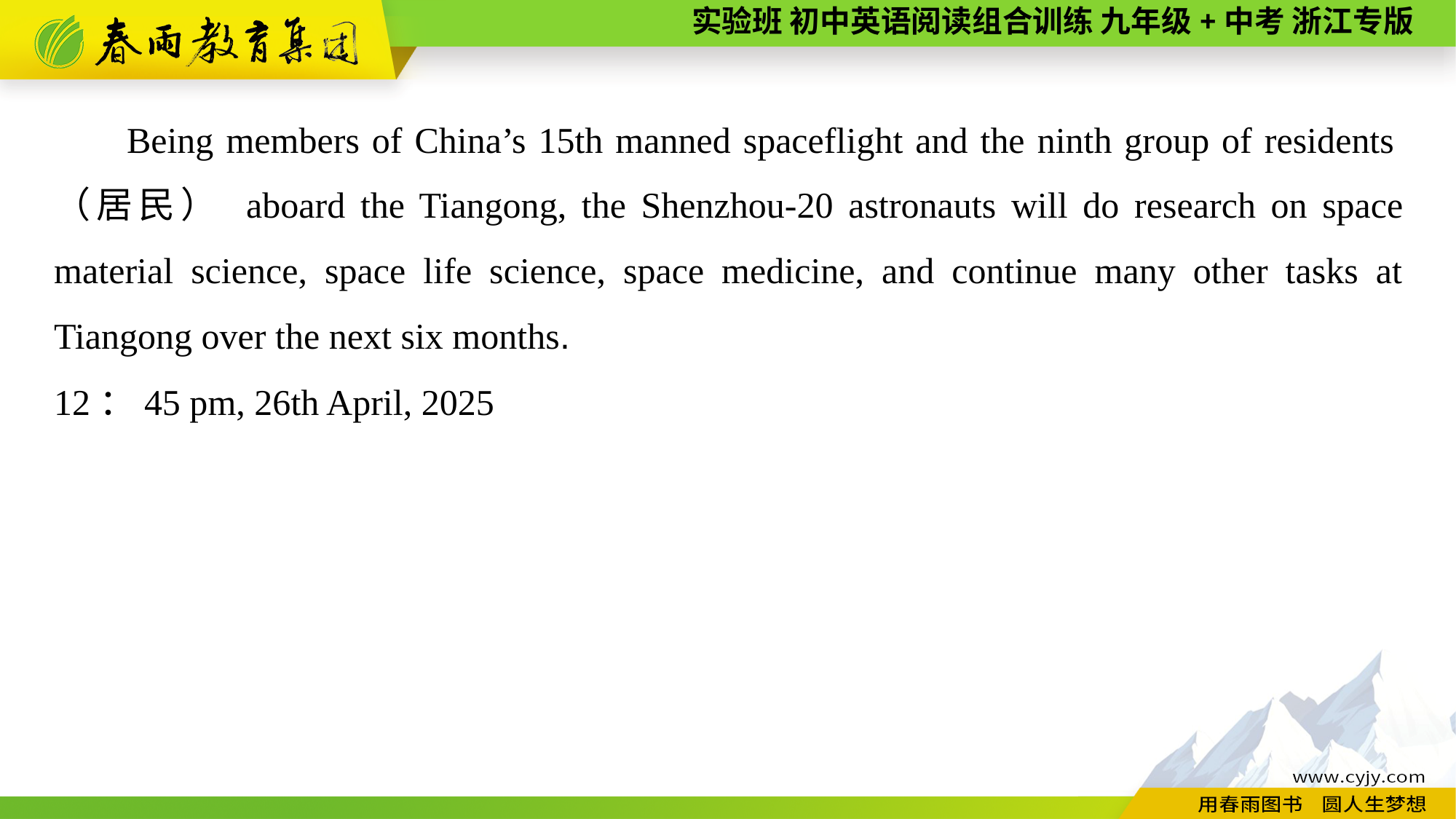

Being members of China’s 15th manned spaceflight and the ninth group of residents（居民） aboard the Tiangong, the Shenzhou-20 astronauts will do research on space material science, space life science, space medicine, and continue many other tasks at Tiangong over the next six months.
12：45 pm, 26th April, 2025